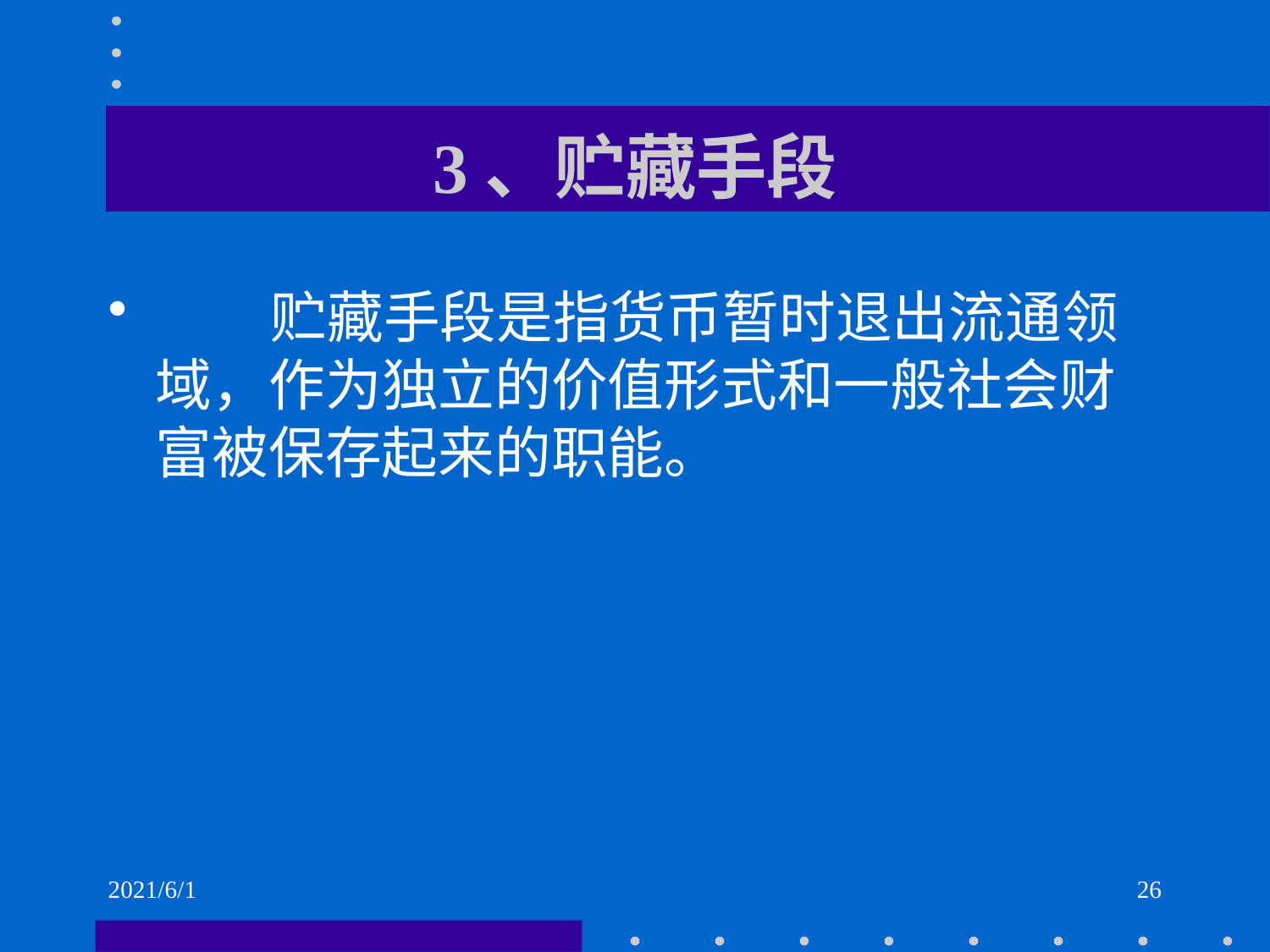

# 3、贮藏手段
        贮藏手段是指货币暂时退出流通领域，作为独立的价值形式和一般社会财富被保存起来的职能。
2021/6/1
26